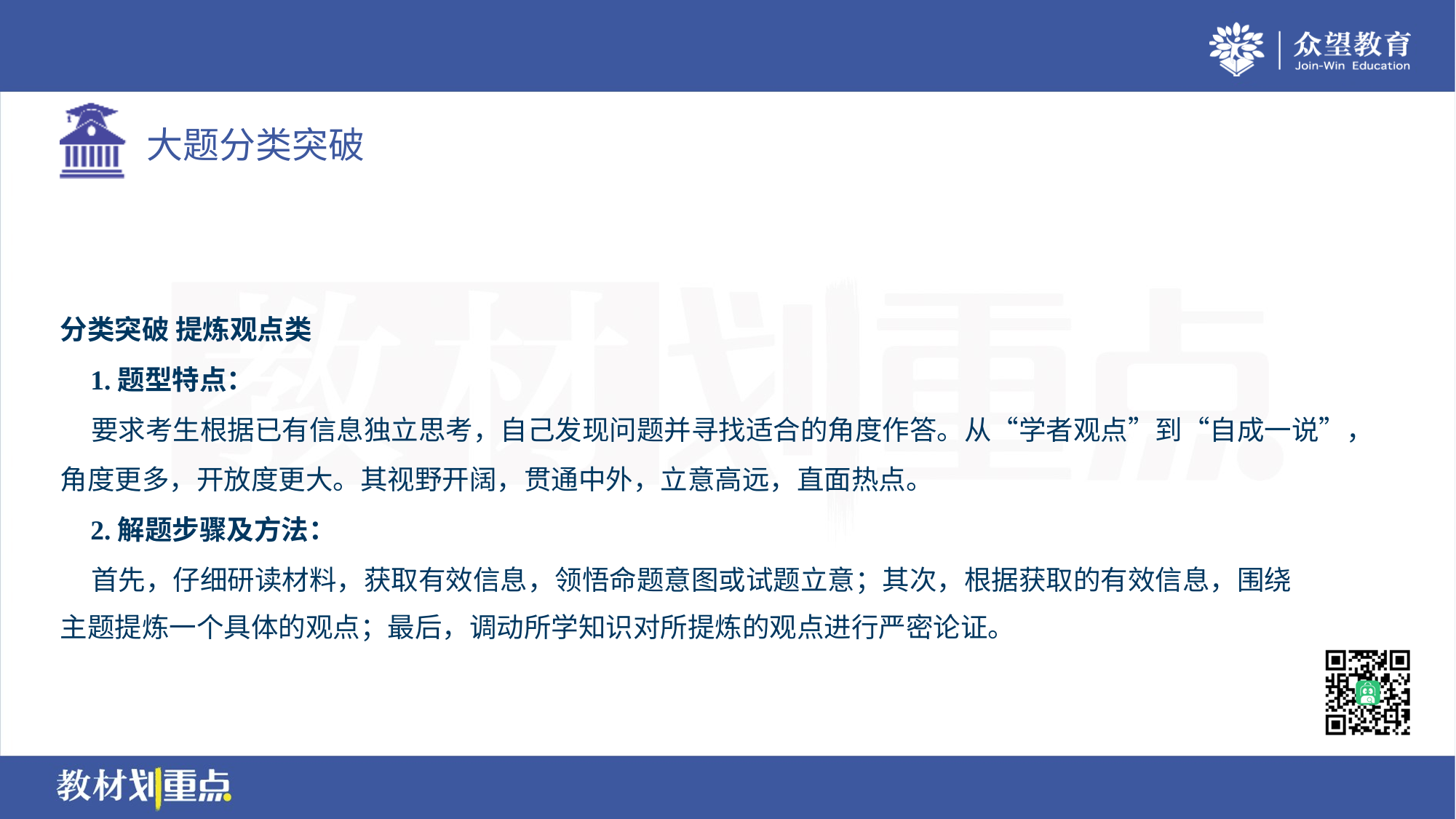

分类突破 提炼观点类
    1.题型特点：
    要求考生根据已有信息独立思考，自己发现问题并寻找适合的角度作答。从“学者观点”到“自成一说”，
角度更多，开放度更大。其视野开阔，贯通中外，立意高远，直面热点。
    2.解题步骤及方法：
    首先，仔细研读材料，获取有效信息，领悟命题意图或试题立意；其次，根据获取的有效信息，围绕
主题提炼一个具体的观点；最后，调动所学知识对所提炼的观点进行严密论证。